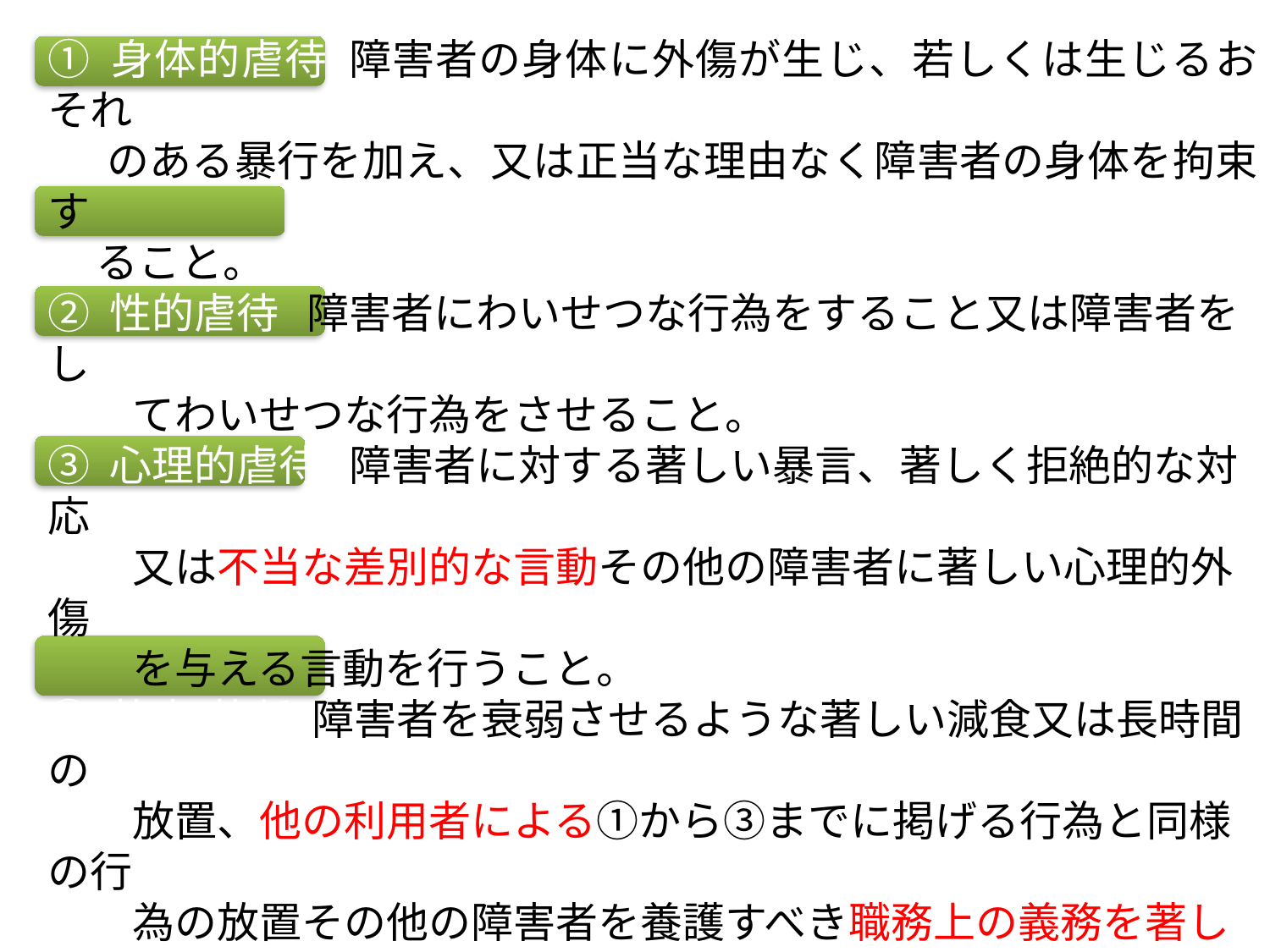

① 身体的虐待  障害者の身体に外傷が生じ、若しくは生じるおそれ
     のある暴行を加え、又は正当な理由なく障害者の身体を拘束す
    ること。
② 性的虐待   障害者にわいせつな行為をすること又は障害者をし
　　てわいせつな行為をさせること。
③ 心理的虐待   障害者に対する著しい暴言、著しく拒絶的な対応
　　又は不当な差別的な言動その他の障害者に著しい心理的外傷
　　を与える言動を行うこと。
④ 放棄・放任  障害者を衰弱させるような著しい減食又は長時間の
　　放置、他の利用者による①から③までに掲げる行為と同様の行
　　為の放置その他の障害者を養護すべき職務上の義務を著しく
　　怠ること。
⑤ 経済的虐待   障害者の財産を不当に処分することその他障害者
　　から不当に財産上の利益を得ること。

※高齢者関係施設の入所者への虐待→６５歳未満の障害者に対するものも含
　　めて高齢者虐待防止法が適用。児童福祉施設の入所者への虐待→１８歳以
　　上の障害者に対するものも含めて児童福祉法が適用。